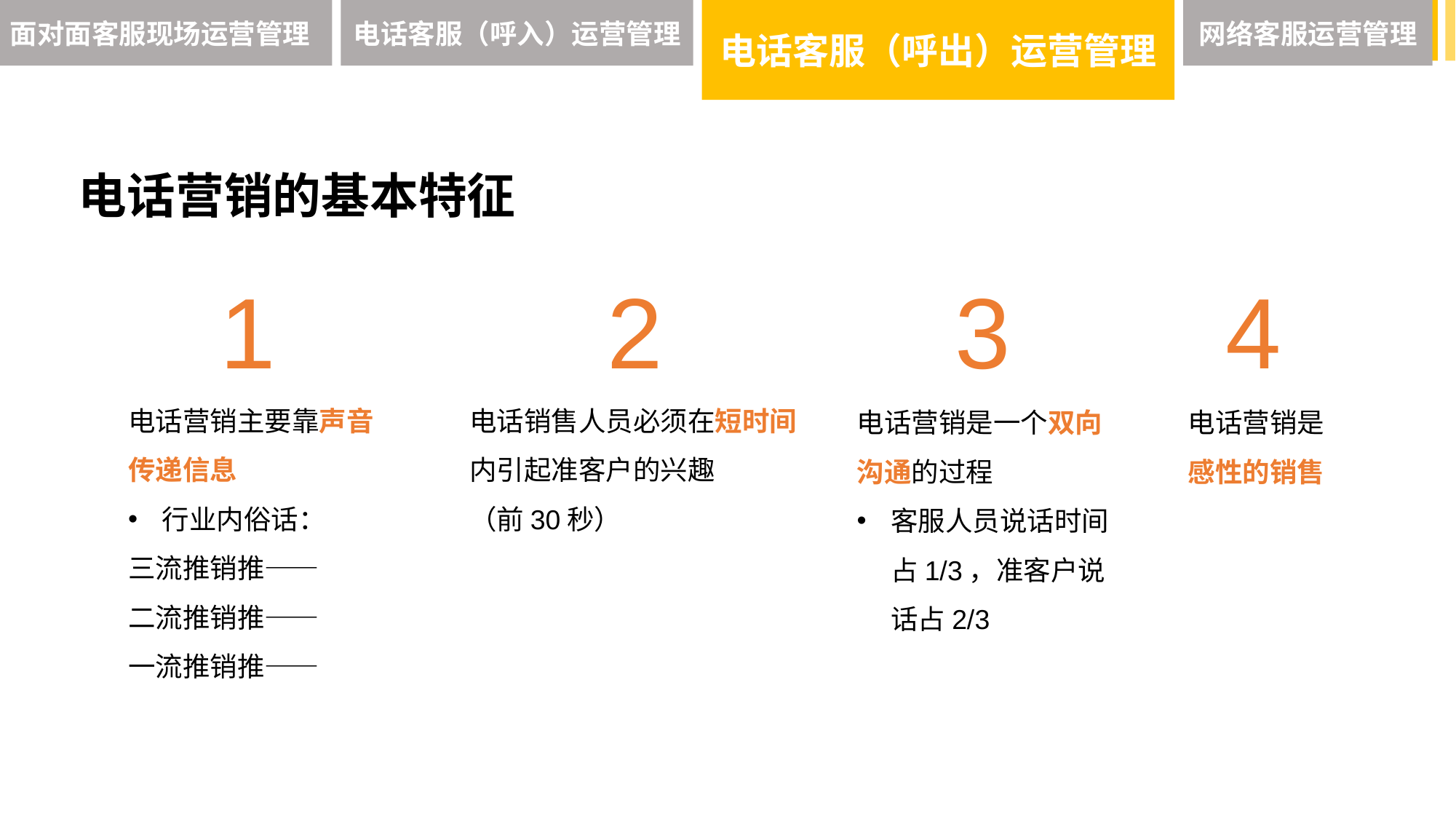

面对面客服现场运营管理
电话客服（呼入）运营管理
电话客服（呼出）运营管理
网络客服运营管理

电话营销的基本特征
1
2
3
4
电话销售人员必须在短时间内引起准客户的兴趣
（前30秒）
电话营销主要靠声音传递信息
行业内俗话：
三流推销推——
二流推销推——
一流推销推——
电话营销是一个双向沟通的过程
客服人员说话时间占1/3，准客户说话占2/3
电话营销是感性的销售